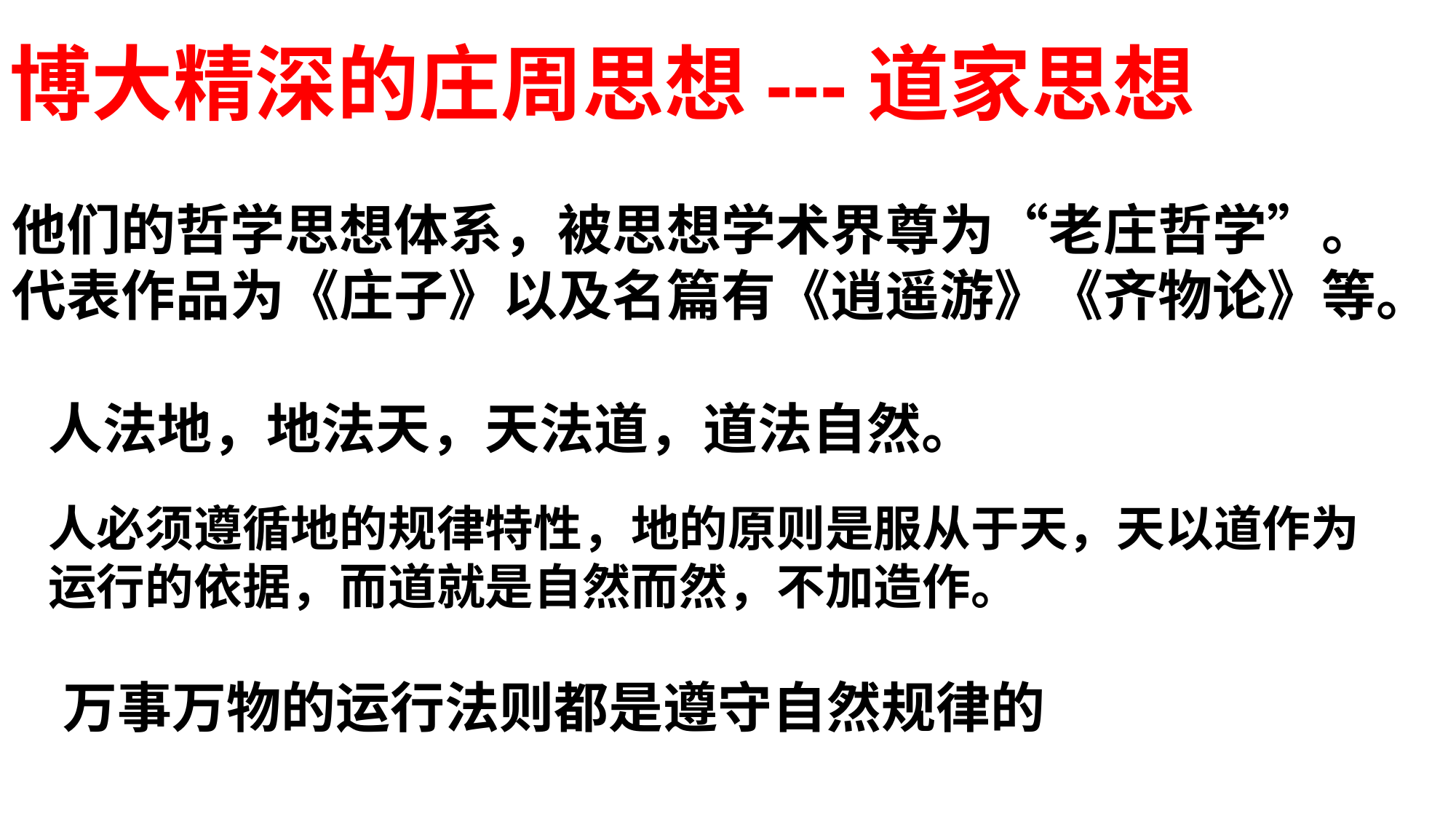

博大精深的庄周思想---道家思想
他们的哲学思想体系，被思想学术界尊为“老庄哲学”。代表作品为《庄子》以及名篇有《逍遥游》《齐物论》等。
人法地，地法天，天法道，道法自然。
人必须遵循地的规律特性，地的原则是服从于天，天以道作为运行的依据，而道就是自然而然，不加造作。
万事万物的运行法则都是遵守自然规律的